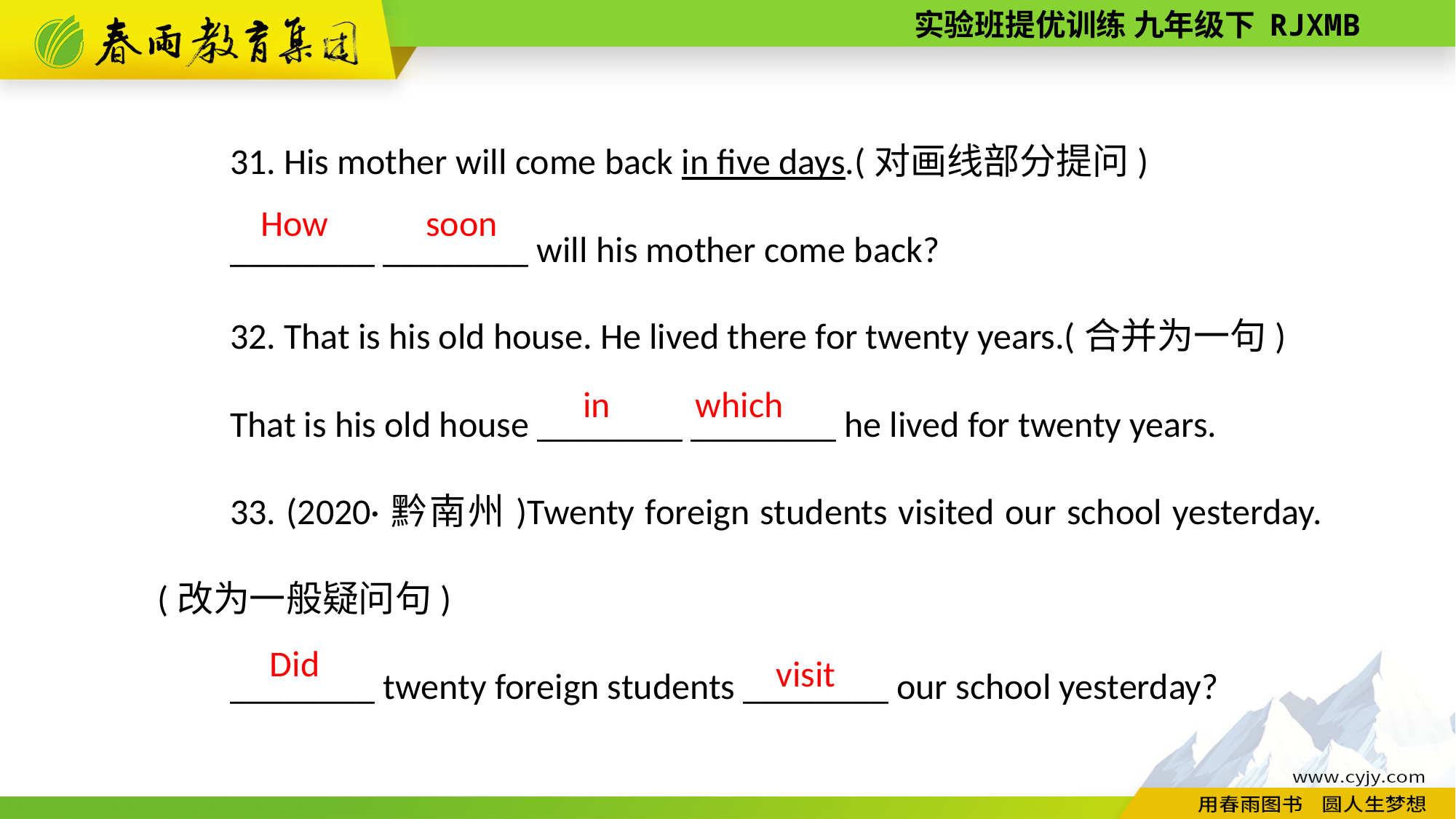

31. His mother will come back in five days.(对画线部分提问)
________ ________ will his mother come back?
32. That is his old house. He lived there for twenty years.(合并为一句)
That is his old house ________ ________ he lived for twenty years.
33. (2020·黔南州)Twenty foreign students visited our school yesterday.(改为一般疑问句)
________ twenty foreign students ________ our school yesterday?
How
soon
in
which
Did
visit